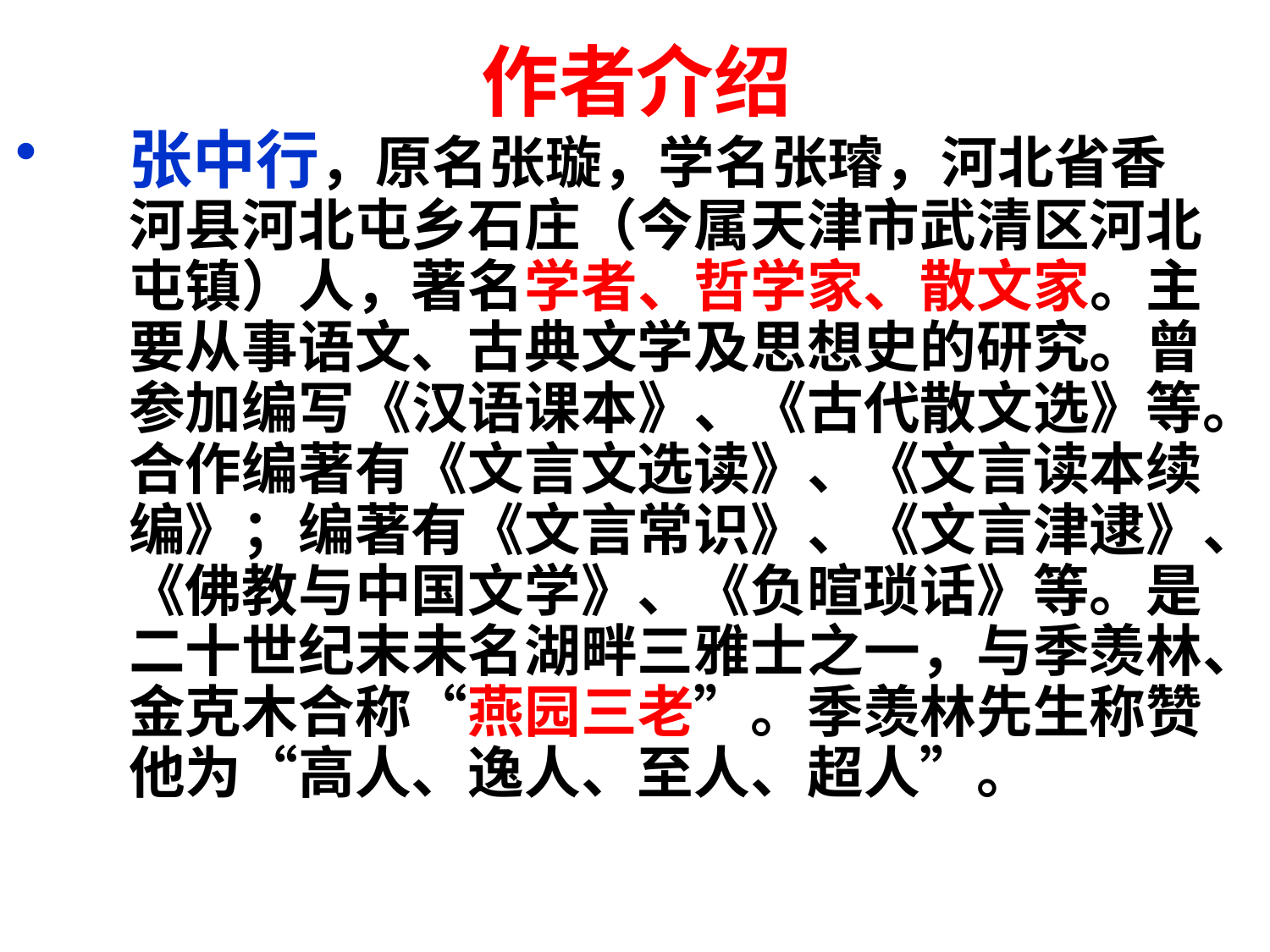

# 作者介绍
张中行，原名张璇，学名张璿，河北省香河县河北屯乡石庄（今属天津市武清区河北屯镇）人，著名学者、哲学家、散文家。主要从事语文、古典文学及思想史的研究。曾参加编写《汉语课本》、《古代散文选》等。合作编著有《文言文选读》、《文言读本续编》；编著有《文言常识》、《文言津逮》、《佛教与中国文学》、《负暄琐话》等。是二十世纪末未名湖畔三雅士之一，与季羡林、金克木合称“燕园三老”。季羡林先生称赞他为“高人、逸人、至人、超人”。